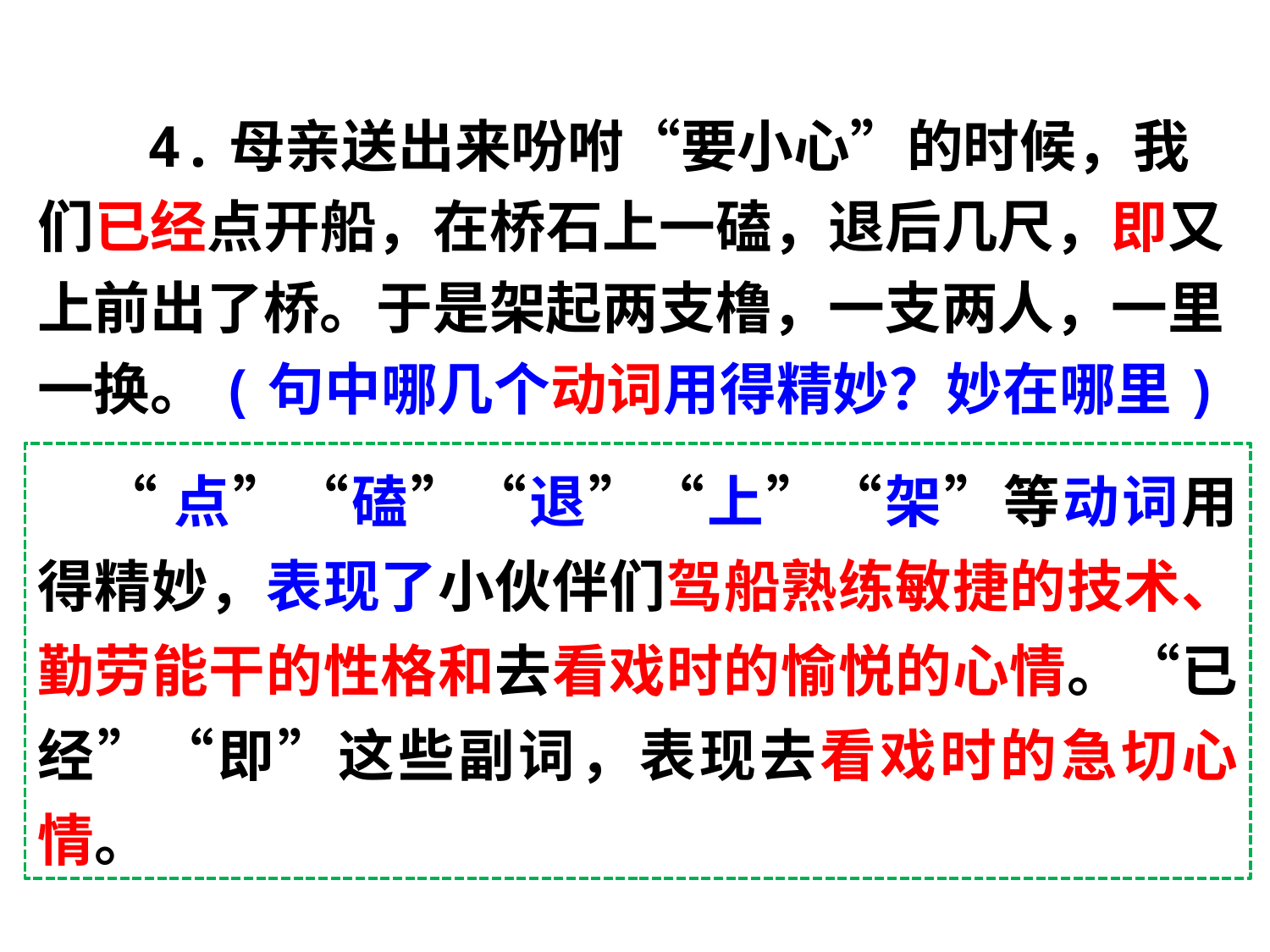

4.母亲送出来吩咐“要小心”的时候，我们已经点开船，在桥石上一磕，退后几尺，即又上前出了桥。于是架起两支橹，一支两人，一里一换。(句中哪几个动词用得精妙？妙在哪里)
“点”“磕”“退”“上”“架”等动词用得精妙，表现了小伙伴们驾船熟练敏捷的技术、勤劳能干的性格和去看戏时的愉悦的心情。“已经”“即”这些副词，表现去看戏时的急切心情。